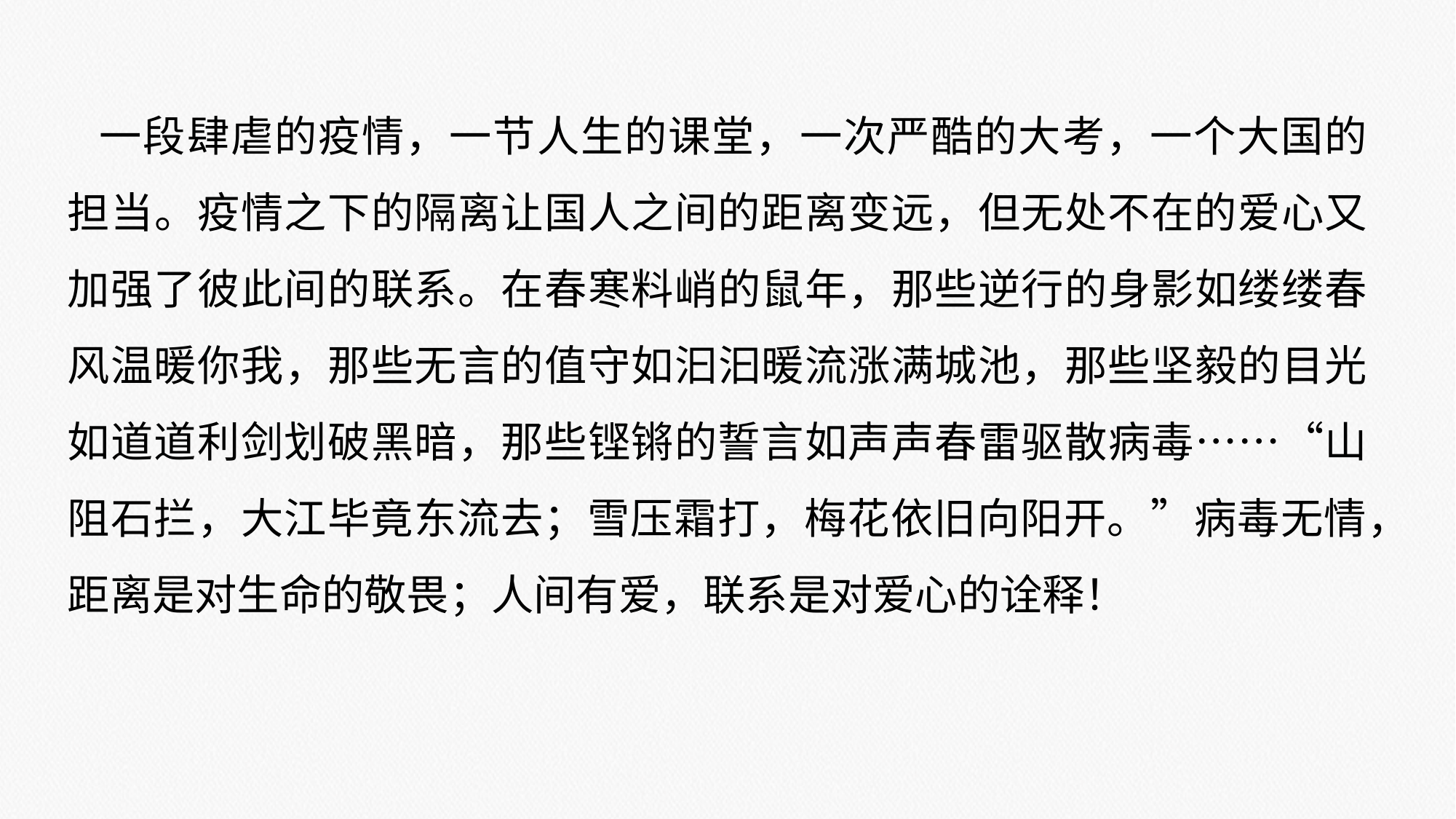

一段肆虐的疫情，一节人生的课堂，一次严酷的大考，一个大国的担当。疫情之下的隔离让国人之间的距离变远，但无处不在的爱心又加强了彼此间的联系。在春寒料峭的鼠年，那些逆行的身影如缕缕春风温暖你我，那些无言的值守如汩汩暖流涨满城池，那些坚毅的目光如道道利剑划破黑暗，那些铿锵的誓言如声声春雷驱散病毒……“山阻石拦，大江毕竟东流去；雪压霜打，梅花依旧向阳开。”病毒无情，距离是对生命的敬畏；人间有爱，联系是对爱心的诠释！